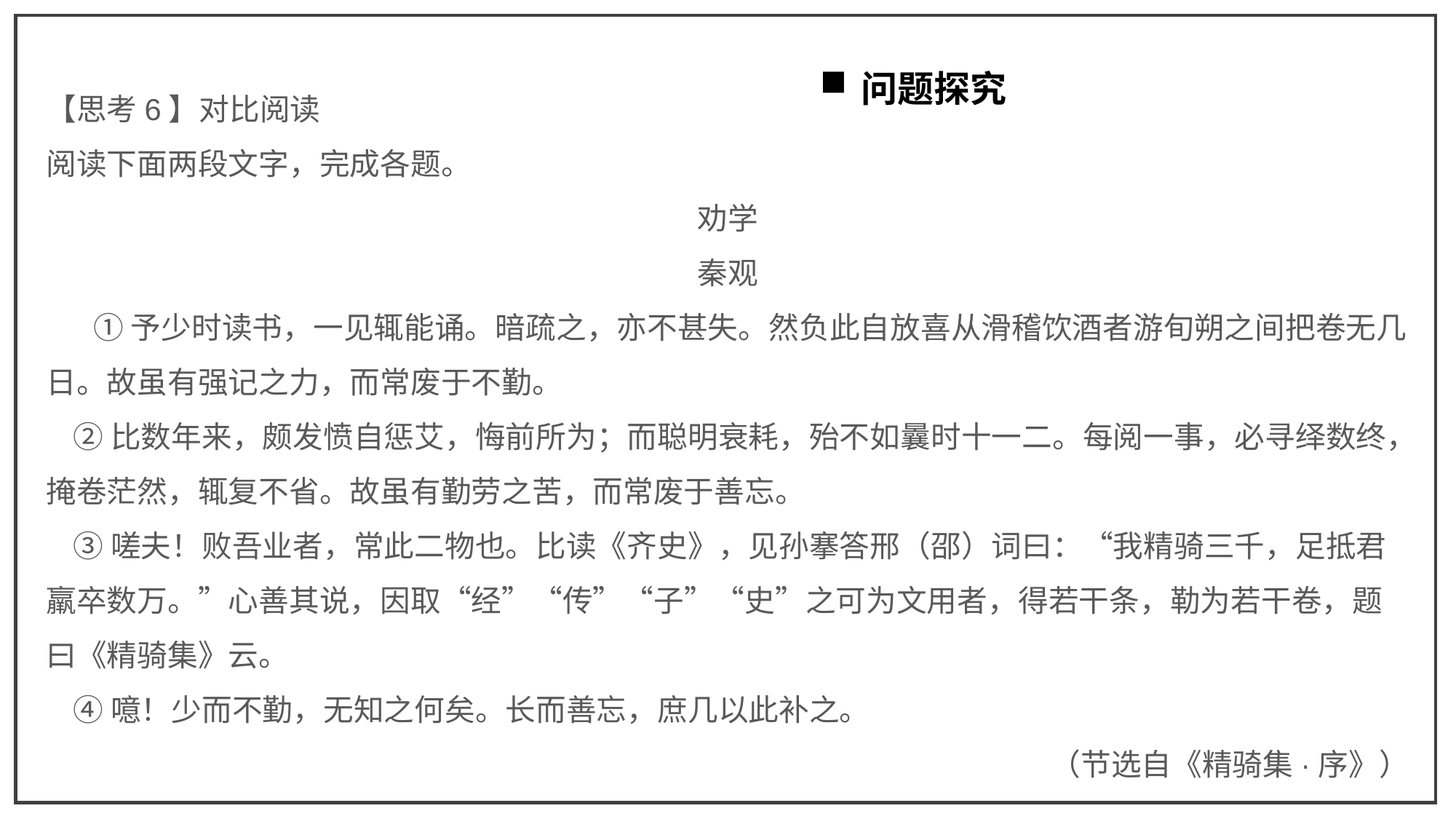

问题探究
【思考6】对比阅读
阅读下面两段文字，完成各题。
劝学
秦观
       ①予少时读书，一见辄能诵。暗疏之，亦不甚失。然负此自放喜从滑稽饮酒者游旬朔之间把卷无几日。故虽有强记之力，而常废于不勤。
    ②比数年来，颇发愤自惩艾，悔前所为；而聪明衰耗，殆不如曩时十一二。每阅一事，必寻绎数终，掩卷茫然，辄复不省。故虽有勤劳之苦，而常废于善忘。
    ③嗟夫！败吾业者，常此二物也。比读《齐史》，见孙搴答邢（邵）词曰：“我精骑三千，足抵君羸卒数万。”心善其说，因取“经”“传”“子”“史”之可为文用者，得若干条，勒为若干卷，题曰《精骑集》云。
    ④噫！少而不勤，无知之何矣。长而善忘，庶几以此补之。
（节选自《精骑集·序》）